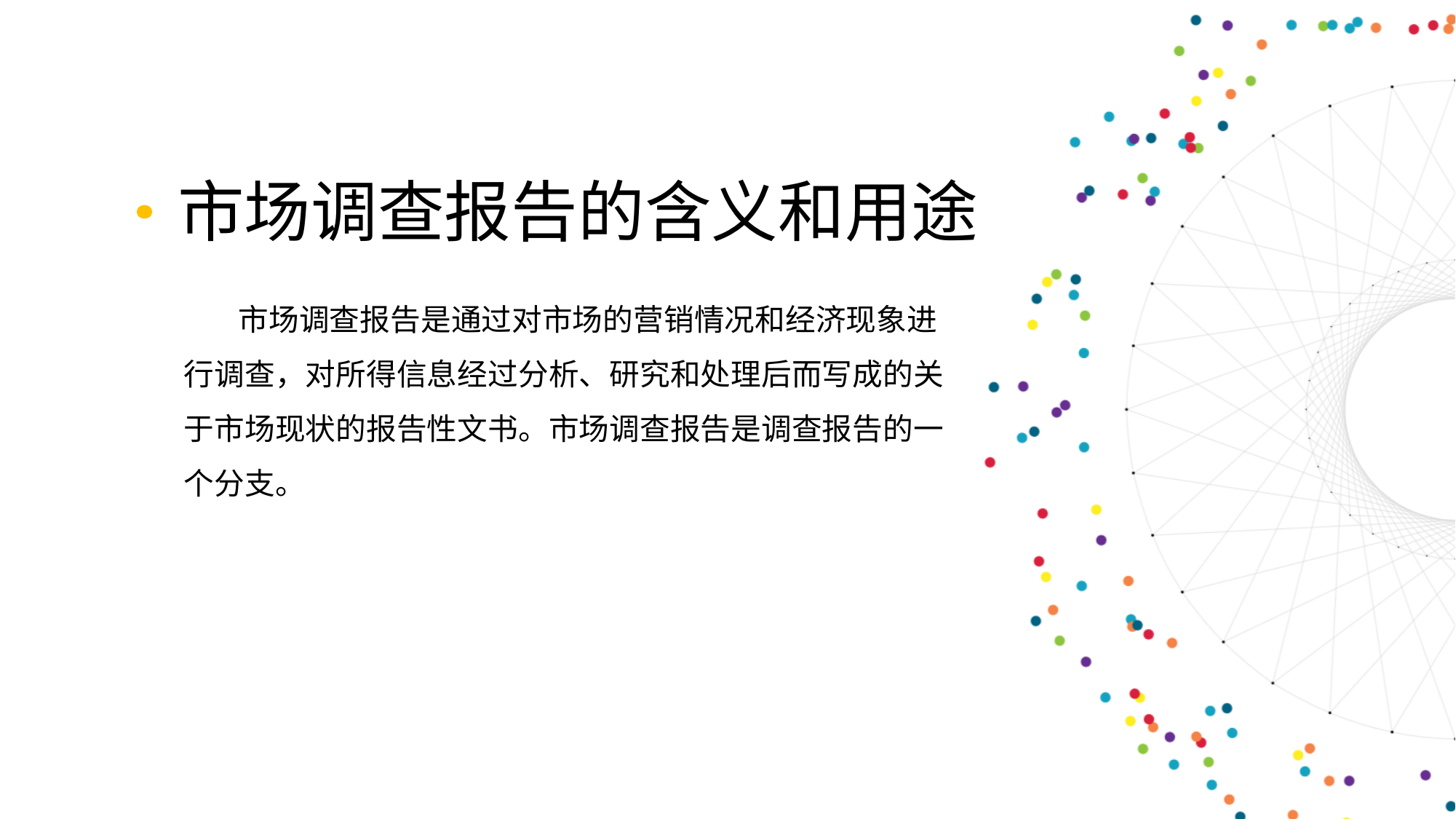

市场调查报告的含义和用途

       市场调查报告是通过对市场的营销情况和经济现象进行调查，对所得信息经过分析、研究和处理后而写成的关于市场现状的报告性文书。市场调查报告是调查报告的一个分支。